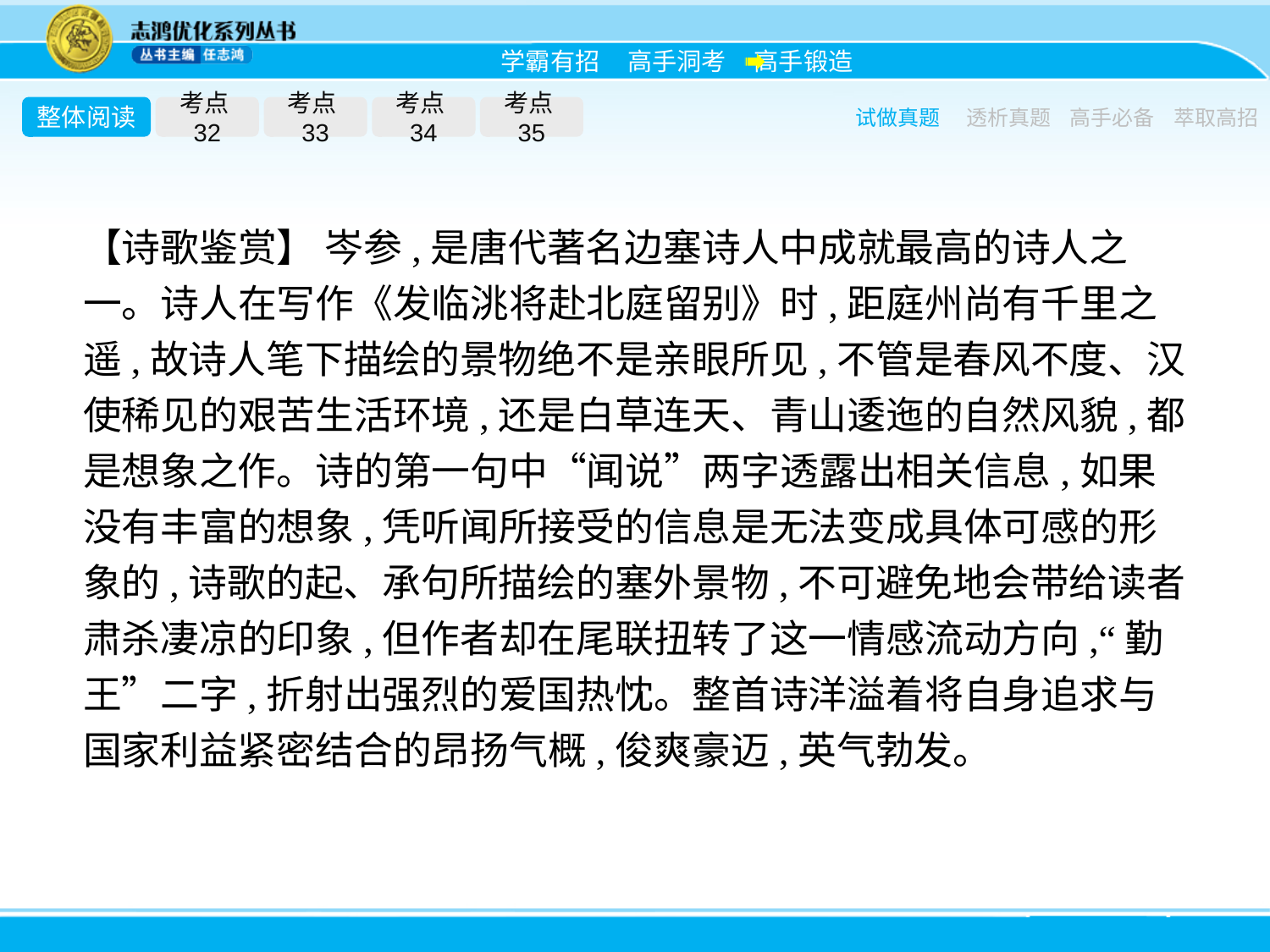

整体阅读
考点32
考点33
考点34
考点35
试做真题
透析真题
高手必备
萃取高招
【诗歌鉴赏】 岑参,是唐代著名边塞诗人中成就最高的诗人之一。诗人在写作《发临洮将赴北庭留别》时,距庭州尚有千里之遥,故诗人笔下描绘的景物绝不是亲眼所见,不管是春风不度、汉使稀见的艰苦生活环境,还是白草连天、青山逶迤的自然风貌,都是想象之作。诗的第一句中“闻说”两字透露出相关信息,如果没有丰富的想象,凭听闻所接受的信息是无法变成具体可感的形象的,诗歌的起、承句所描绘的塞外景物,不可避免地会带给读者肃杀凄凉的印象,但作者却在尾联扭转了这一情感流动方向,“勤王”二字,折射出强烈的爱国热忱。整首诗洋溢着将自身追求与国家利益紧密结合的昂扬气概,俊爽豪迈,英气勃发。